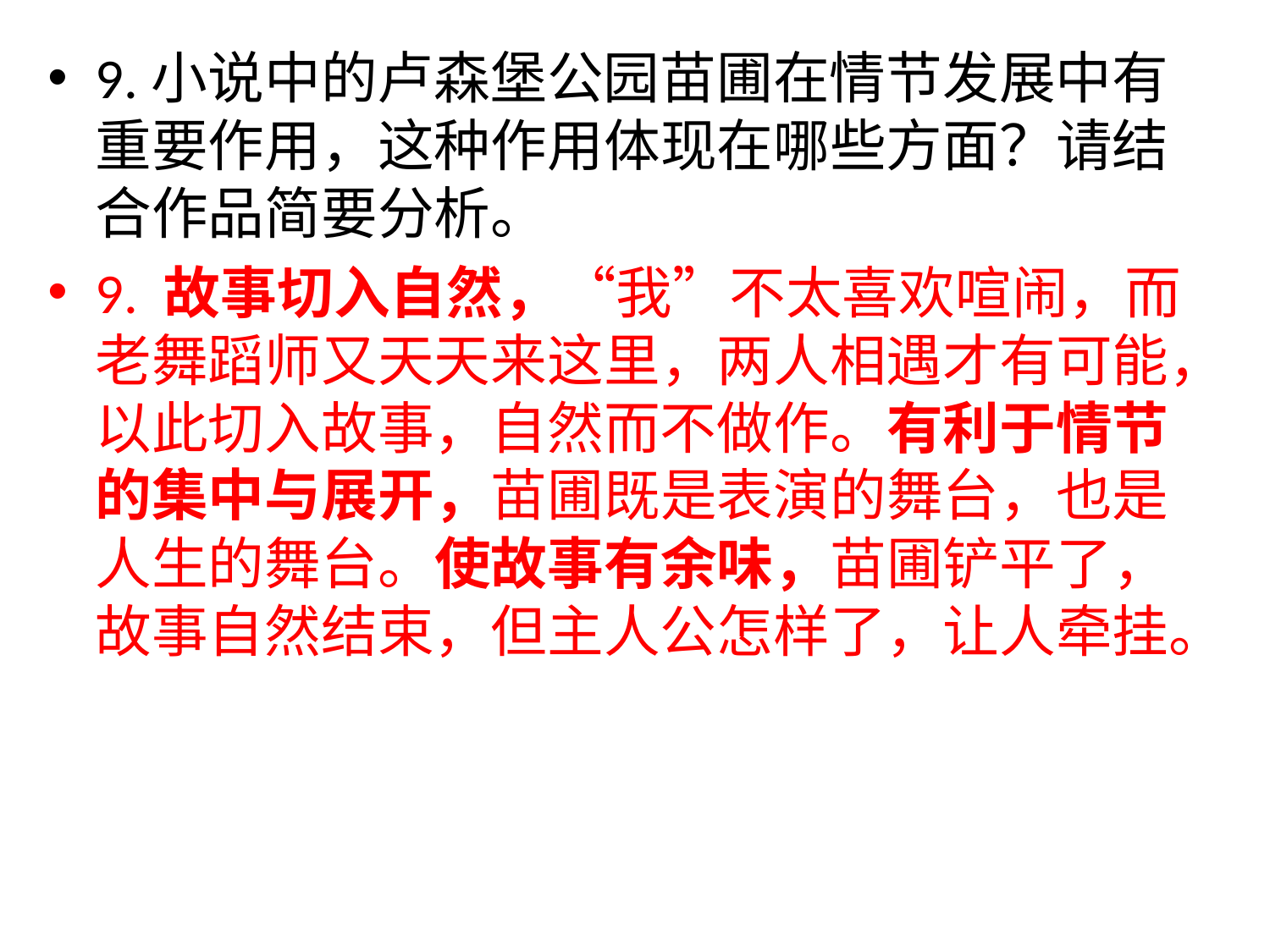

9.小说中的卢森堡公园苗圃在情节发展中有重要作用，这种作用体现在哪些方面？请结合作品简要分析。
9. 故事切入自然，“我”不太喜欢喧闹，而老舞蹈师又天天来这里，两人相遇才有可能，以此切入故事，自然而不做作。有利于情节的集中与展开，苗圃既是表演的舞台，也是人生的舞台。使故事有余味，苗圃铲平了，故事自然结束，但主人公怎样了，让人牵挂。

#